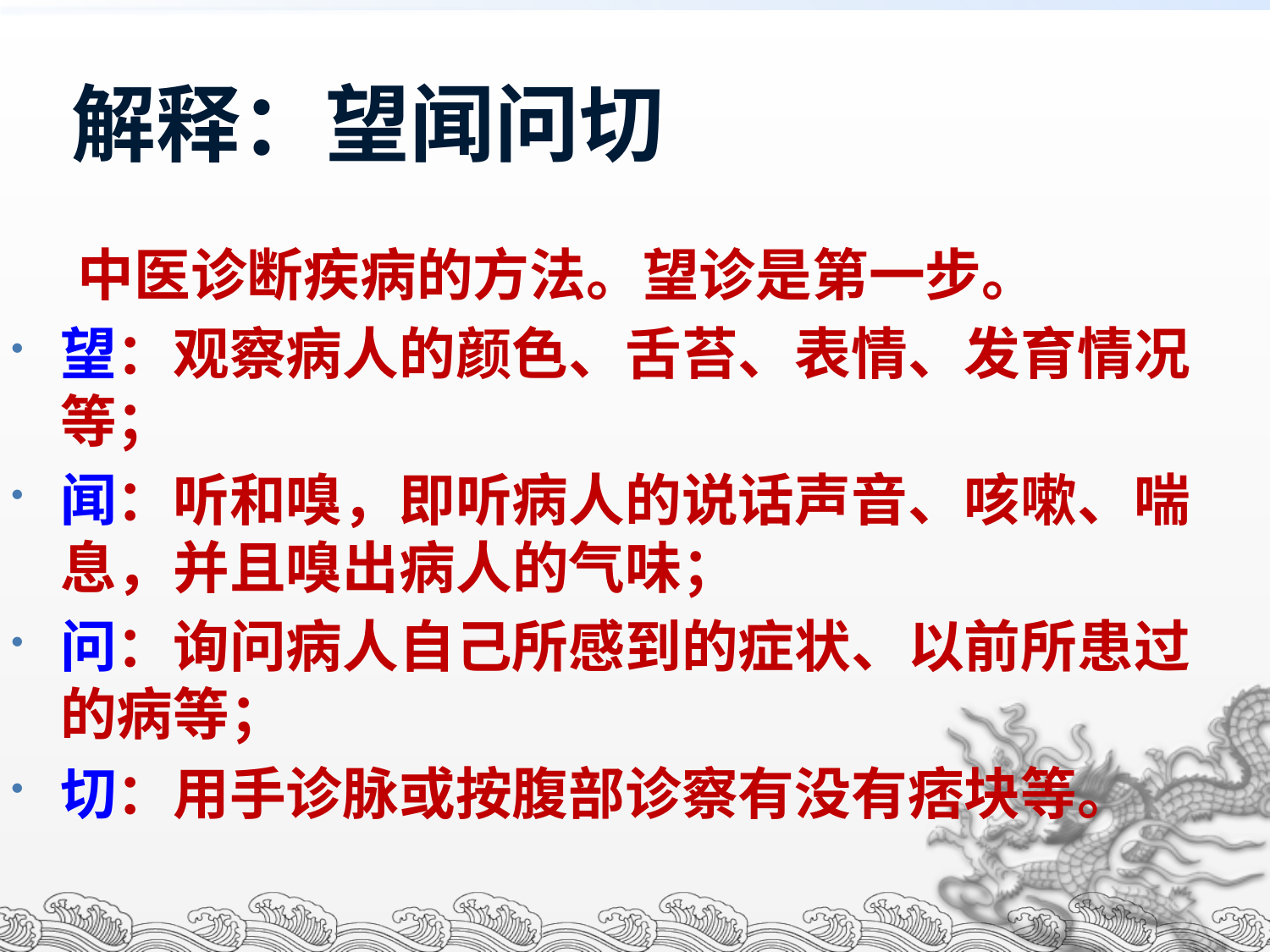

# 解释：望闻问切
    中医诊断疾病的方法。望诊是第一步。
望：观察病人的颜色、舌苔、表情、发育情况等；
闻：听和嗅，即听病人的说话声音、咳嗽、喘息，并且嗅出病人的气味；
问：询问病人自己所感到的症状、以前所患过的病等；
切：用手诊脉或按腹部诊察有没有痞块等。